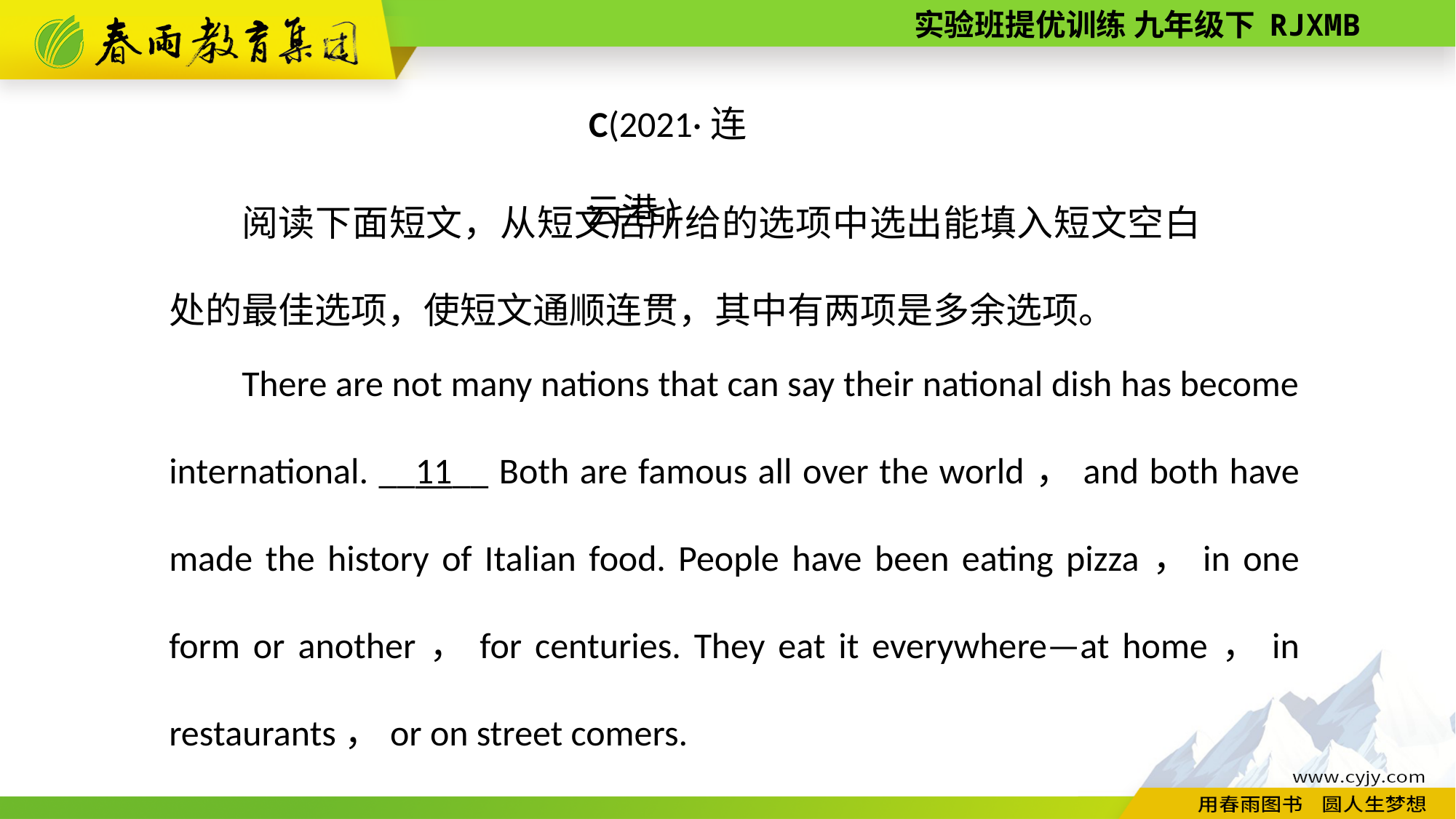

C(2021·连云港)
阅读下面短文，从短文后所给的选项中选出能填入短文空白处的最佳选项，使短文通顺连贯，其中有两项是多余选项。
There are not many nations that can say their national dish has become international. __11__ Both are famous all over the world，and both have made the history of Italian food. People have been eating pizza，in one form or another，for centuries. They eat it everywhere—at home，in restaurants，or on street comers.